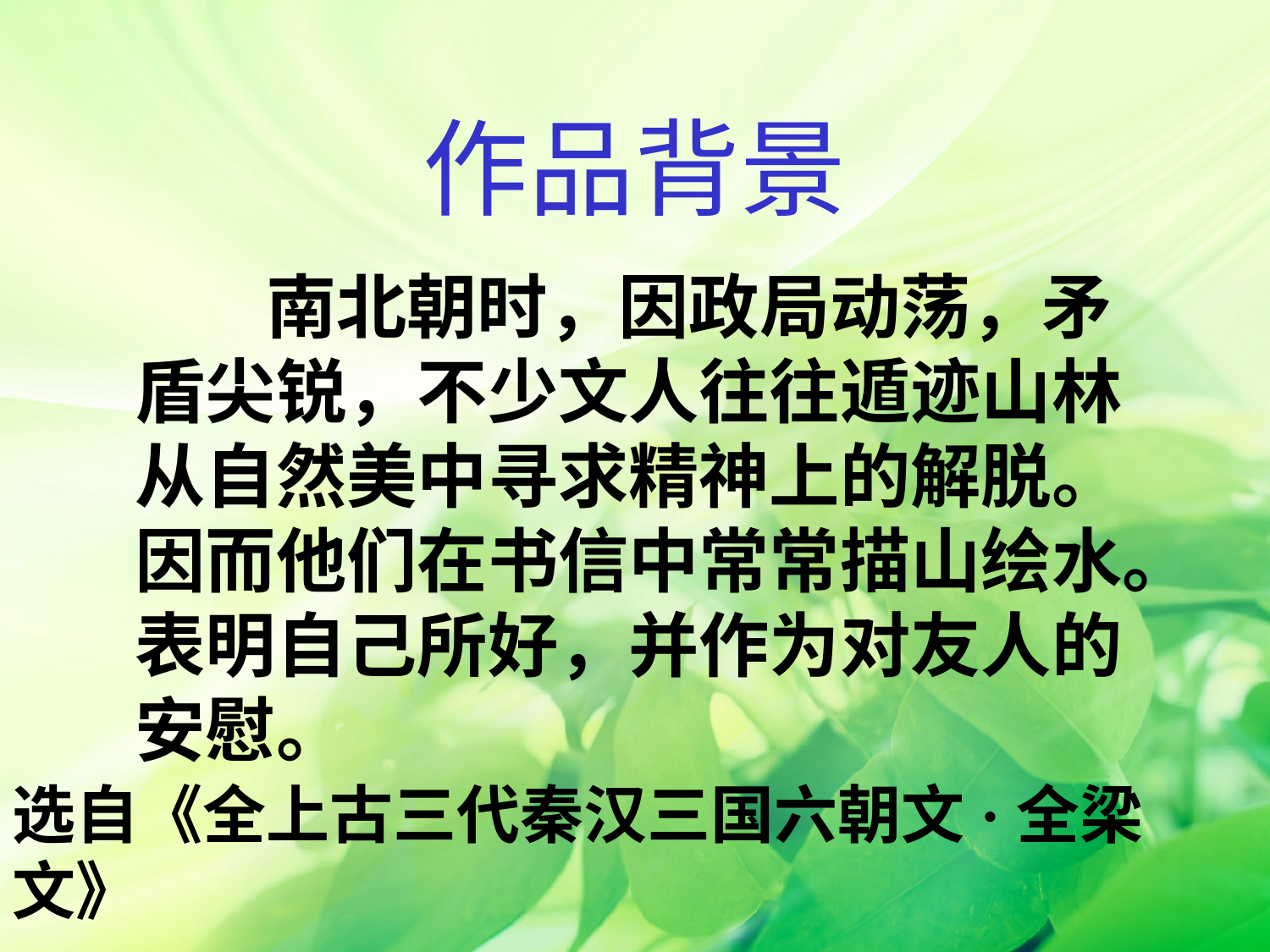

# 作品背景
             南北朝时，因政局动荡，矛盾尖锐，不少文人往往遁迹山林从自然美中寻求精神上的解脱。因而他们在书信中常常描山绘水。表明自己所好，并作为对友人的安慰。
选自《全上古三代秦汉三国六朝文·全梁文》